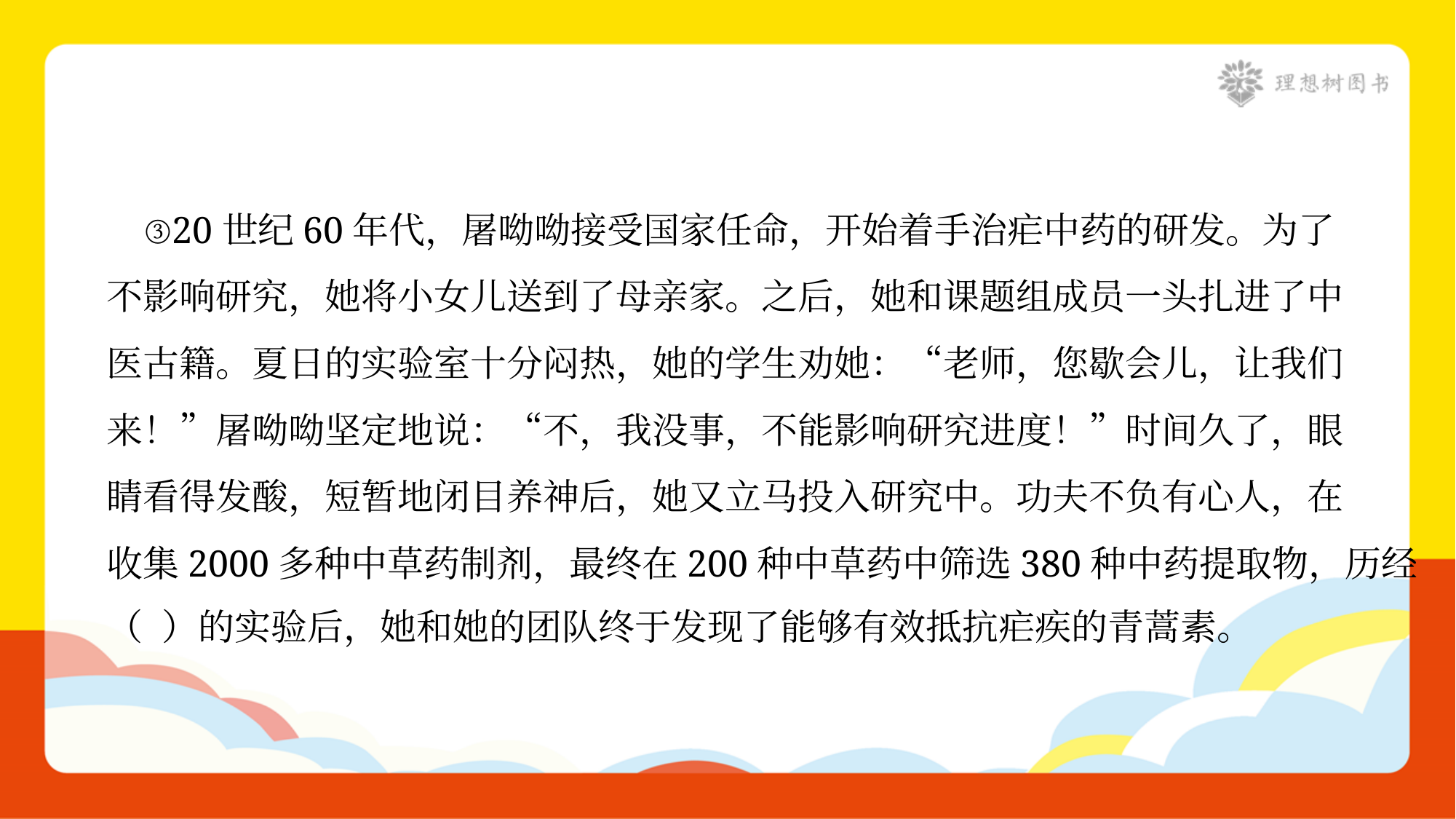

③20世纪60年代，屠呦呦接受国家任命，开始着手治疟中药的研发。为了
不影响研究，她将小女儿送到了母亲家。之后，她和课题组成员一头扎进了中
医古籍。夏日的实验室十分闷热，她的学生劝她：“老师，您歇会儿，让我们
来！”屠呦呦坚定地说：“不，我没事，不能影响研究进度！”时间久了，眼
睛看得发酸，短暂地闭目养神后，她又立马投入研究中。功夫不负有心人，在
收集2000多种中草药制剂，最终在200种中草药中筛选380种中药提取物，历经
（  ）的实验后，她和她的团队终于发现了能够有效抵抗疟疾的青蒿素。